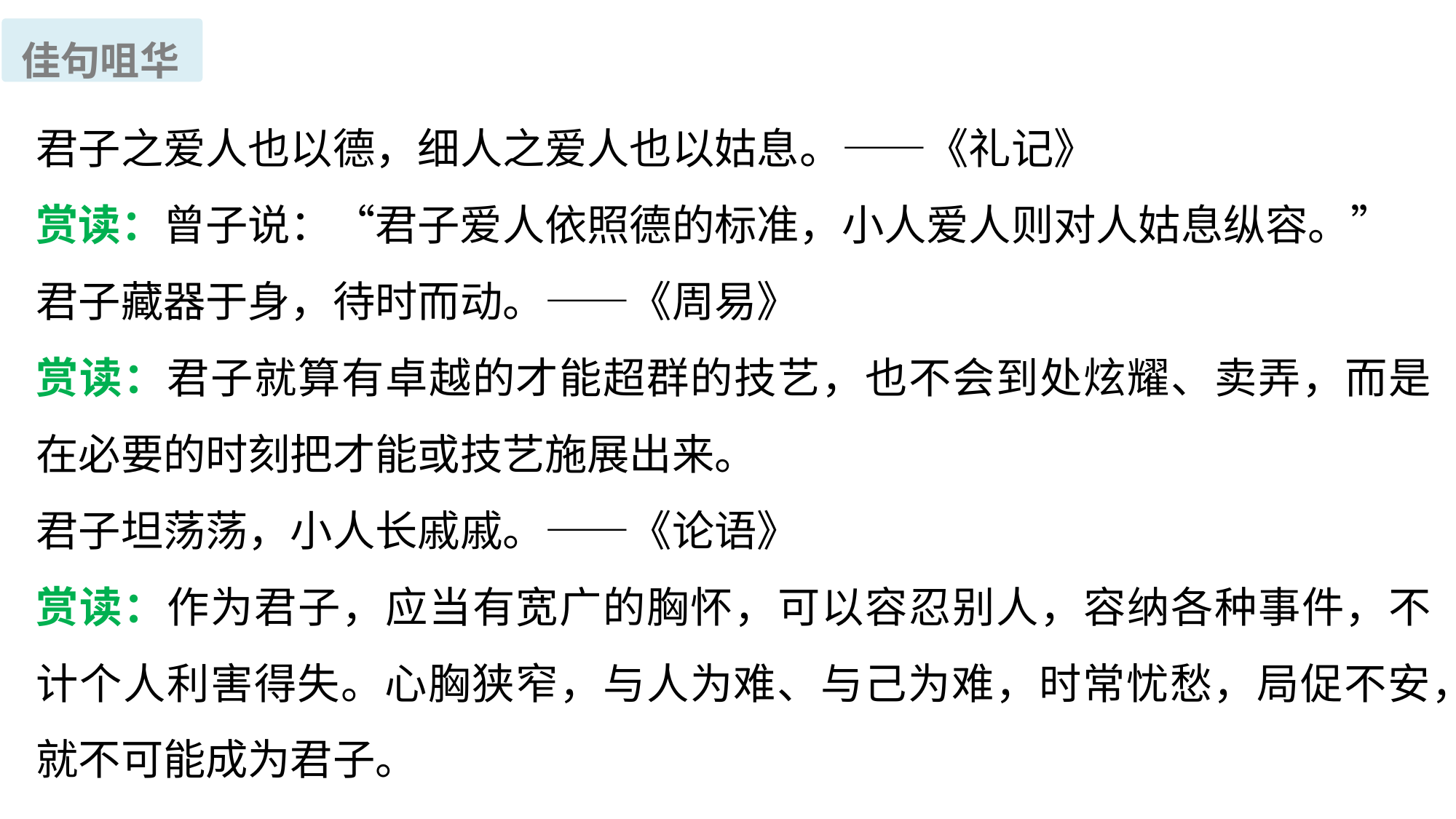

佳句咀华

君子之爱人也以德，细人之爱人也以姑息。——《礼记》
赏读：曾子说：“君子爱人依照德的标准，小人爱人则对人姑息纵容。”
君子藏器于身，待时而动。——《周易》
赏读：君子就算有卓越的才能超群的技艺，也不会到处炫耀、卖弄，而是在必要的时刻把才能或技艺施展出来。
君子坦荡荡，小人长戚戚。——《论语》
赏读：作为君子，应当有宽广的胸怀，可以容忍别人，容纳各种事件，不计个人利害得失。心胸狭窄，与人为难、与己为难，时常忧愁，局促不安，就不可能成为君子。